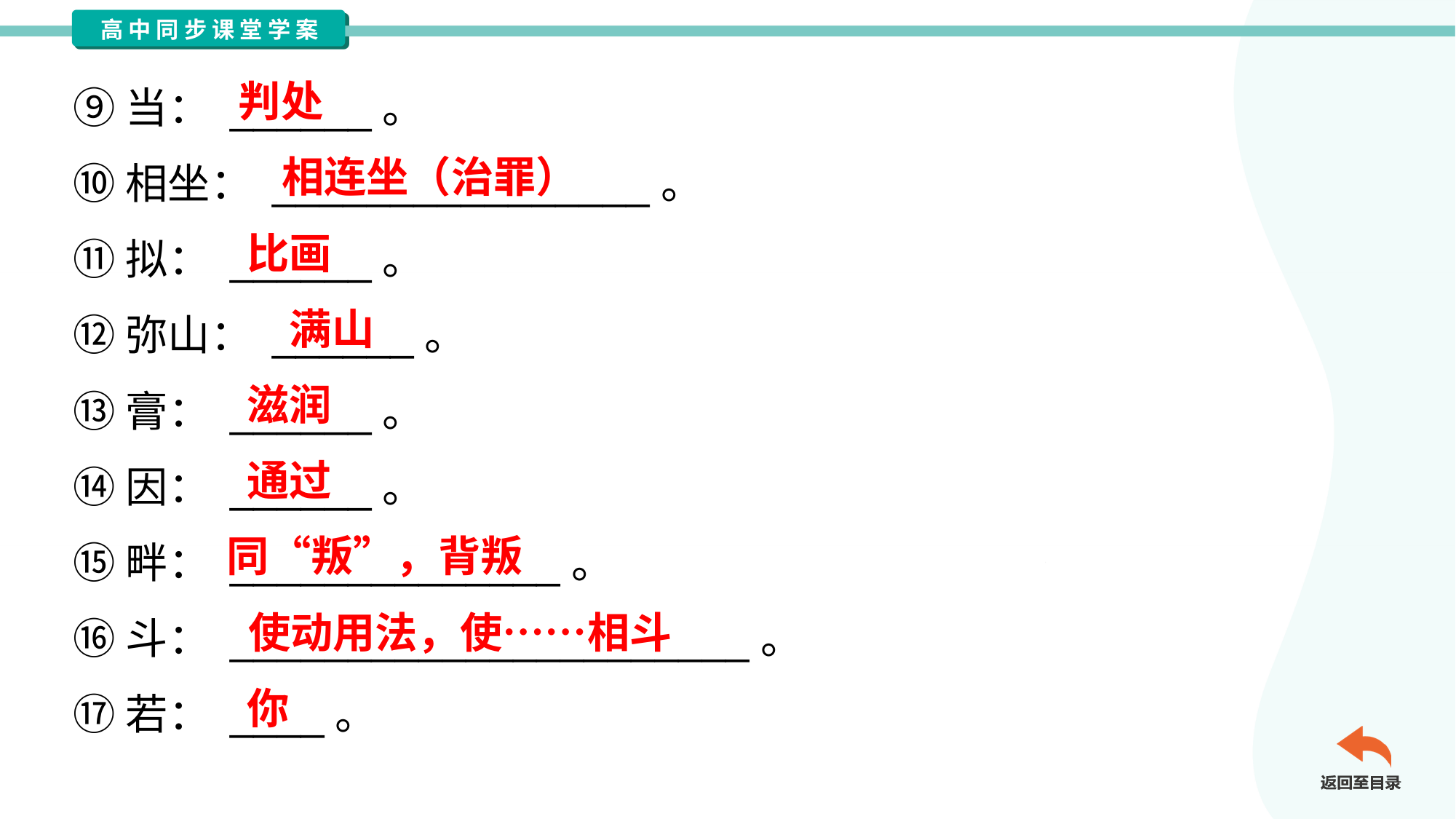

判处
⑨当： ______。
⑩相坐： ________________。
⑪拟： ______。
⑫弥山： ______。
⑬膏： ______。
⑭因： ______。
⑮畔： ______________。
⑯斗： ______________________。
⑰若： ____。
相连坐（治罪）
比画
满山
滋润
通过
同“叛”，背叛
使动用法，使……相斗
你